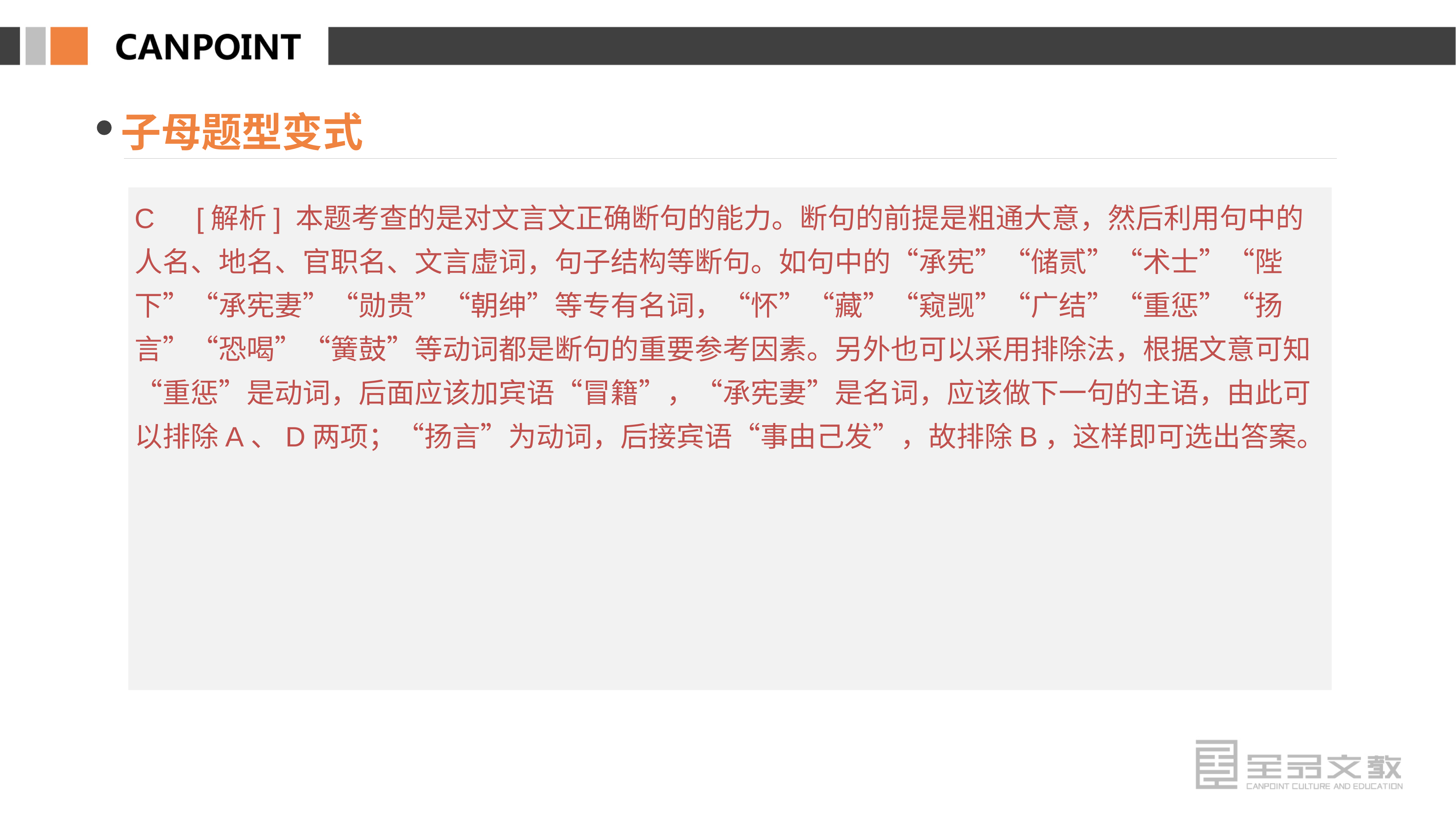

子母题型变式

C　[解析] 本题考查的是对文言文正确断句的能力。断句的前提是粗通大意，然后利用句中的人名、地名、官职名、文言虚词，句子结构等断句。如句中的“承宪”“储贰”“术士”“陛下”“承宪妻”“勋贵”“朝绅”等专有名词，“怀”“藏”“窥觊”“广结”“重惩”“扬言”“恐喝”“簧鼓”等动词都是断句的重要参考因素。另外也可以采用排除法，根据文意可知“重惩”是动词，后面应该加宾语“冒籍”，“承宪妻”是名词，应该做下一句的主语，由此可以排除A、D两项；“扬言”为动词，后接宾语“事由己发”，故排除B，这样即可选出答案。